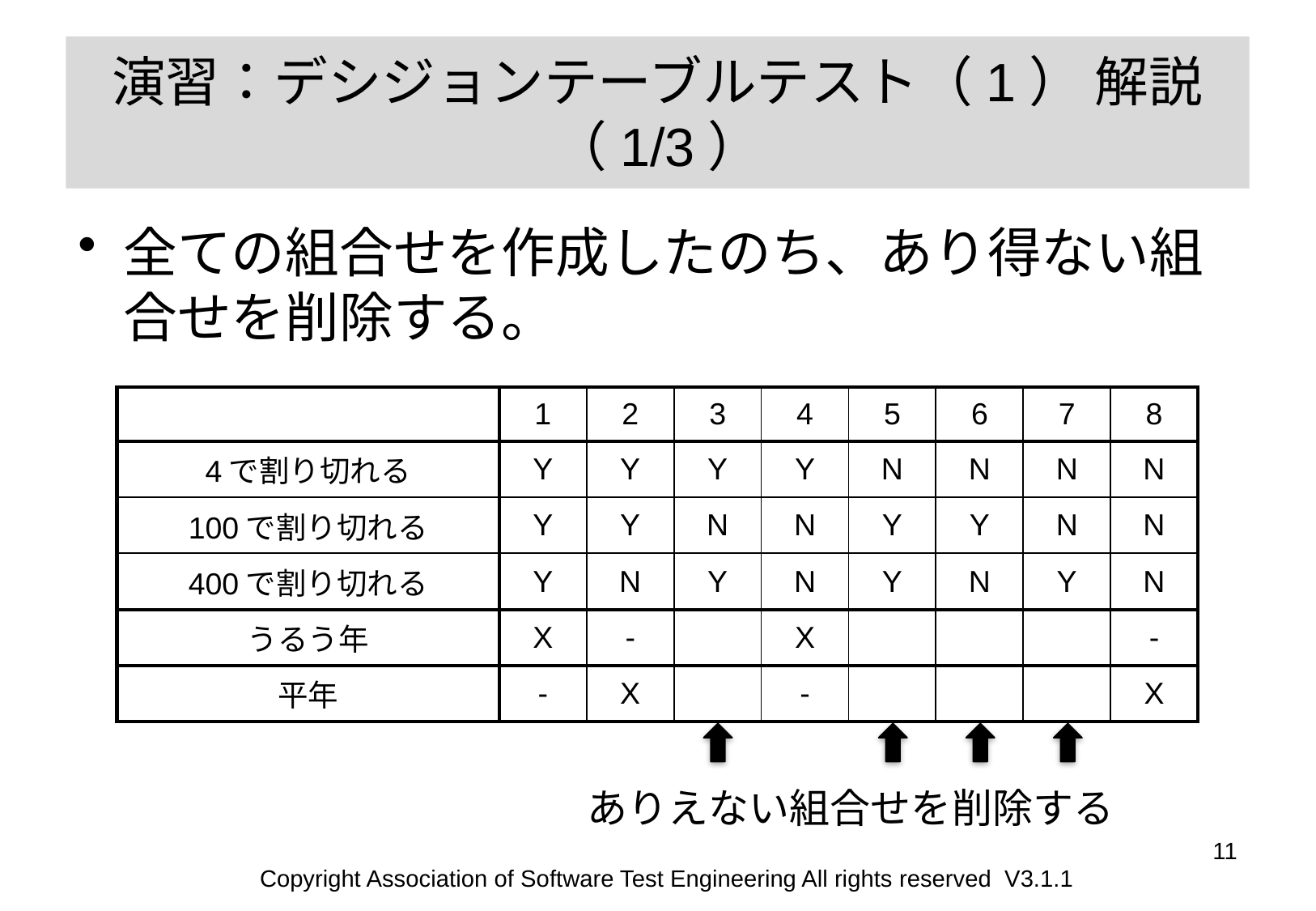

# 演習：デシジョンテーブルテスト（1） 解説 （1/3）
全ての組合せを作成したのち、あり得ない組合せを削除する。
|  | 1 | 2 | 3 | 4 | 5 | 6 | 7 | 8 |
| --- | --- | --- | --- | --- | --- | --- | --- | --- |
| 4で割り切れる | Y | Y | Y | Y | N | N | N | N |
| 100で割り切れる | Y | Y | N | N | Y | Y | N | N |
| 400で割り切れる | Y | N | Y | N | Y | N | Y | N |
| うるう年 | X | - |  | X |  |  |  | - |
| 平年 | - | X |  | - |  |  |  | X |

ありえない組合せを削除する
11
Copyright Association of Software Test Engineering All rights reserved  V3.1.1